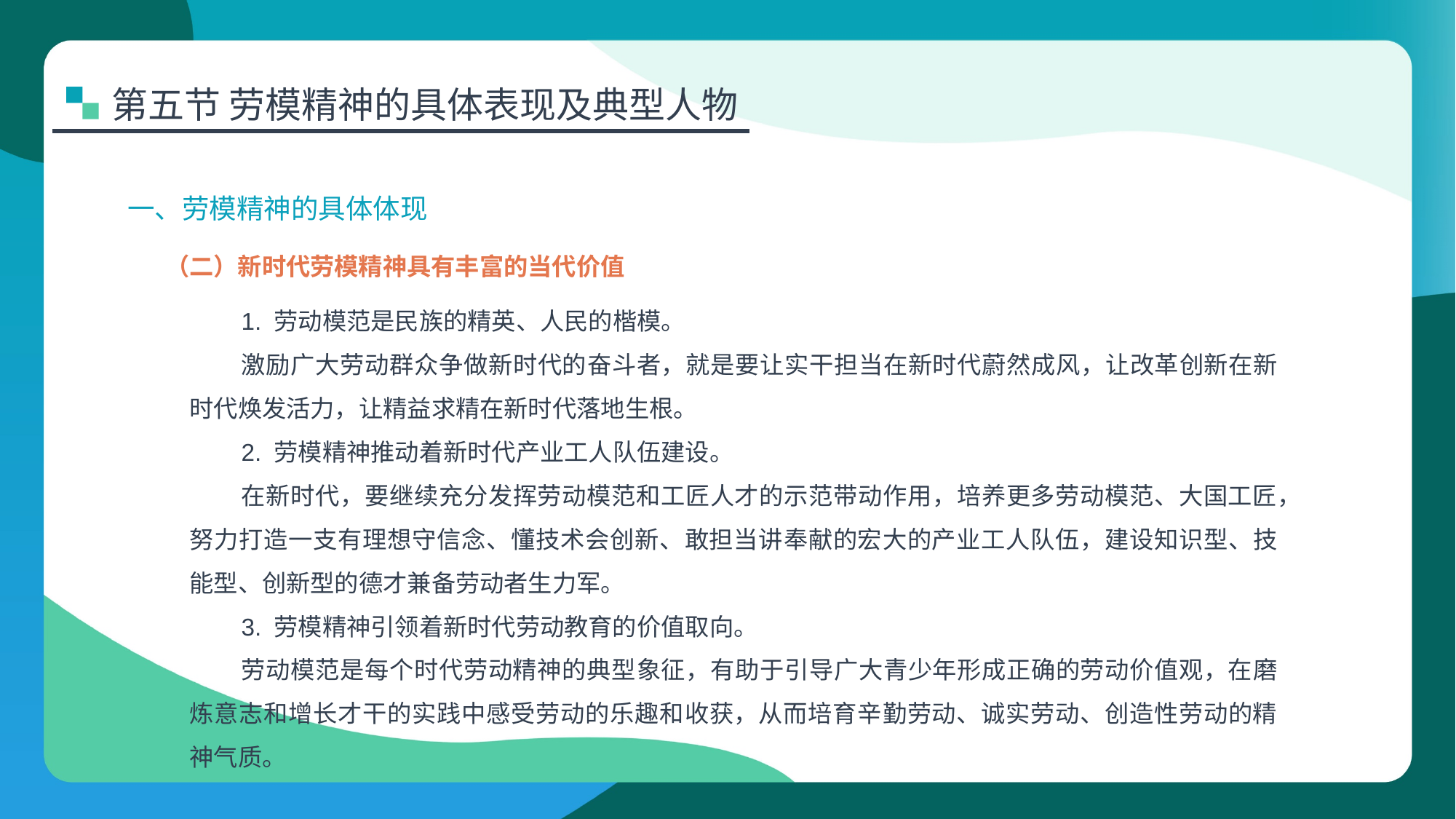

第五节 劳模精神的具体表现及典型人物

一、劳模精神的具体体现
（二）新时代劳模精神具有丰富的当代价值
1. 劳动模范是民族的精英、人民的楷模。
激励广大劳动群众争做新时代的奋斗者，就是要让实干担当在新时代蔚然成风，让改革创新在新时代焕发活力，让精益求精在新时代落地生根。
2. 劳模精神推动着新时代产业工人队伍建设。
在新时代，要继续充分发挥劳动模范和工匠人才的示范带动作用，培养更多劳动模范、大国工匠，努力打造一支有理想守信念、懂技术会创新、敢担当讲奉献的宏大的产业工人队伍，建设知识型、技能型、创新型的德才兼备劳动者生力军。
3. 劳模精神引领着新时代劳动教育的价值取向。
劳动模范是每个时代劳动精神的典型象征，有助于引导广大青少年形成正确的劳动价值观，在磨炼意志和增长才干的实践中感受劳动的乐趣和收获，从而培育辛勤劳动、诚实劳动、创造性劳动的精神气质。